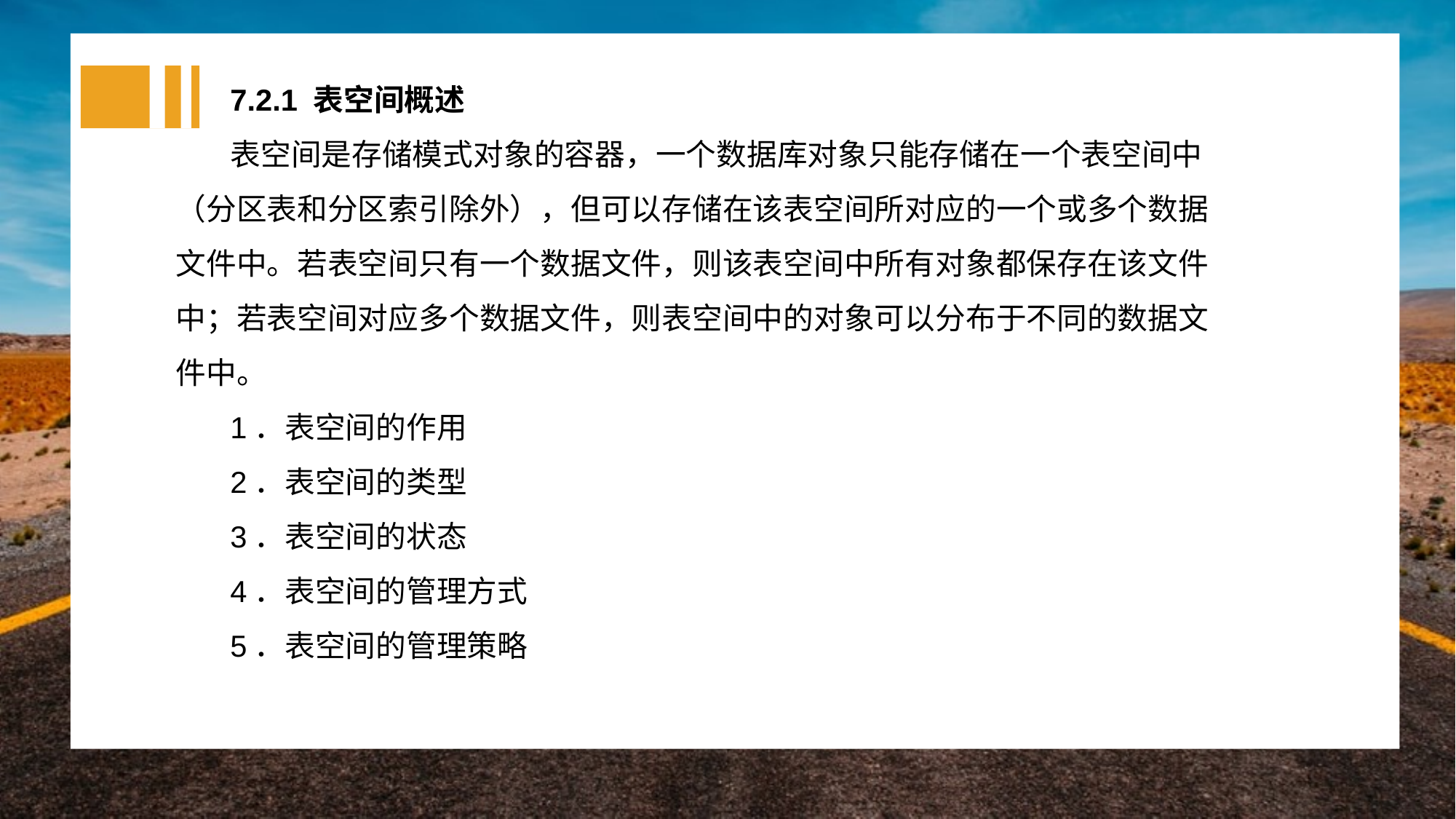

7.2.1 表空间概述
表空间是存储模式对象的容器，一个数据库对象只能存储在一个表空间中（分区表和分区索引除外），但可以存储在该表空间所对应的一个或多个数据文件中。若表空间只有一个数据文件，则该表空间中所有对象都保存在该文件中；若表空间对应多个数据文件，则表空间中的对象可以分布于不同的数据文件中。
1．表空间的作用
2．表空间的类型
3．表空间的状态
4．表空间的管理方式
5．表空间的管理策略